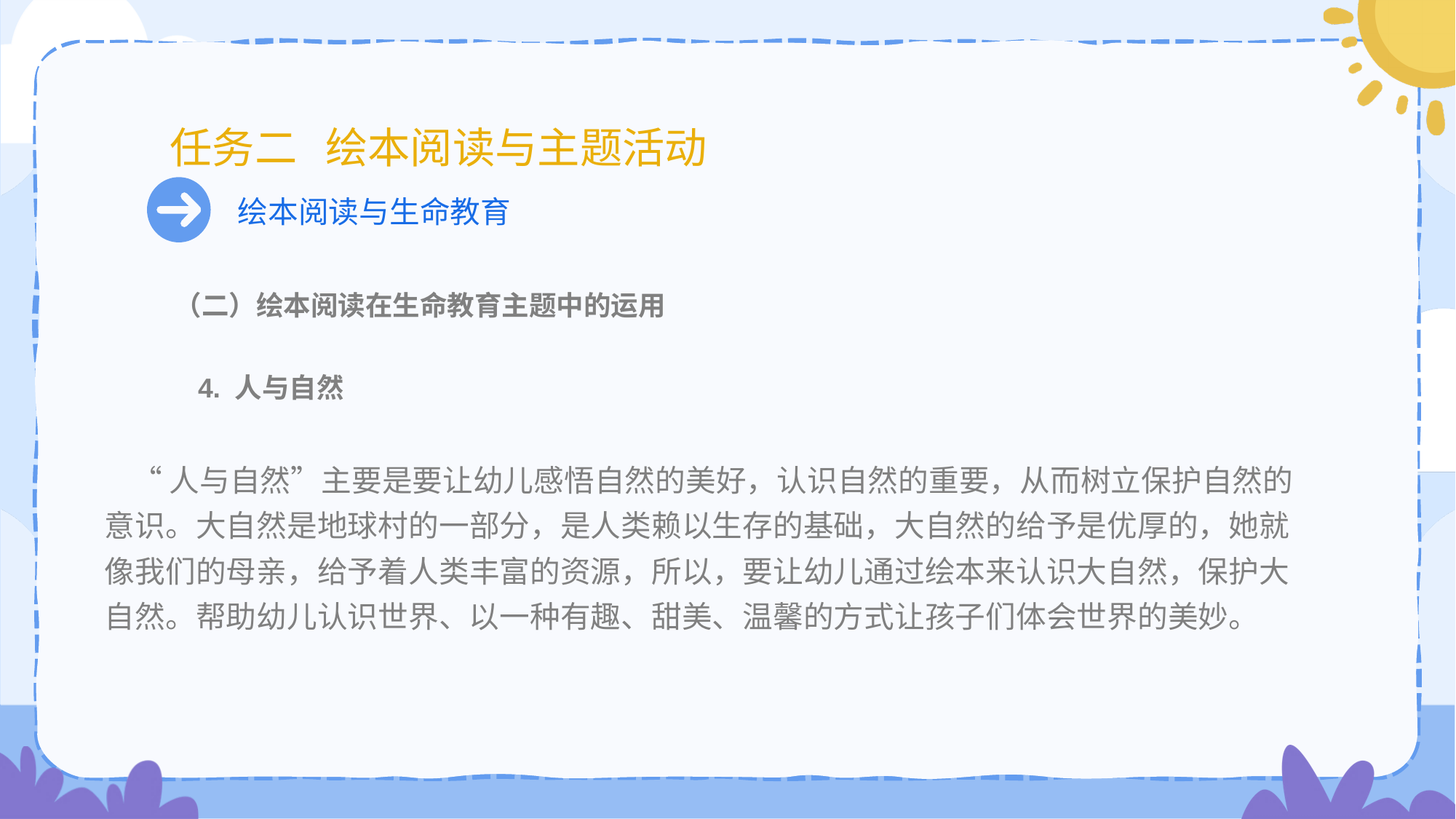

# 任务二   绘本阅读与主题活动

绘本阅读与生命教育

      （二）绘本阅读在生命教育主题中的运用

     4. 人与自然

    “人与自然”主要是要让幼儿感悟自然的美好，认识自然的重要，从而树立保护自然的意识。大自然是地球村的一部分，是人类赖以生存的基础，大自然的给予是优厚的，她就像我们的母亲，给予着人类丰富的资源，所以，要让幼儿通过绘本来认识大自然，保护大自然。帮助幼儿认识世界、以一种有趣、甜美、温馨的方式让孩子们体会世界的美妙。